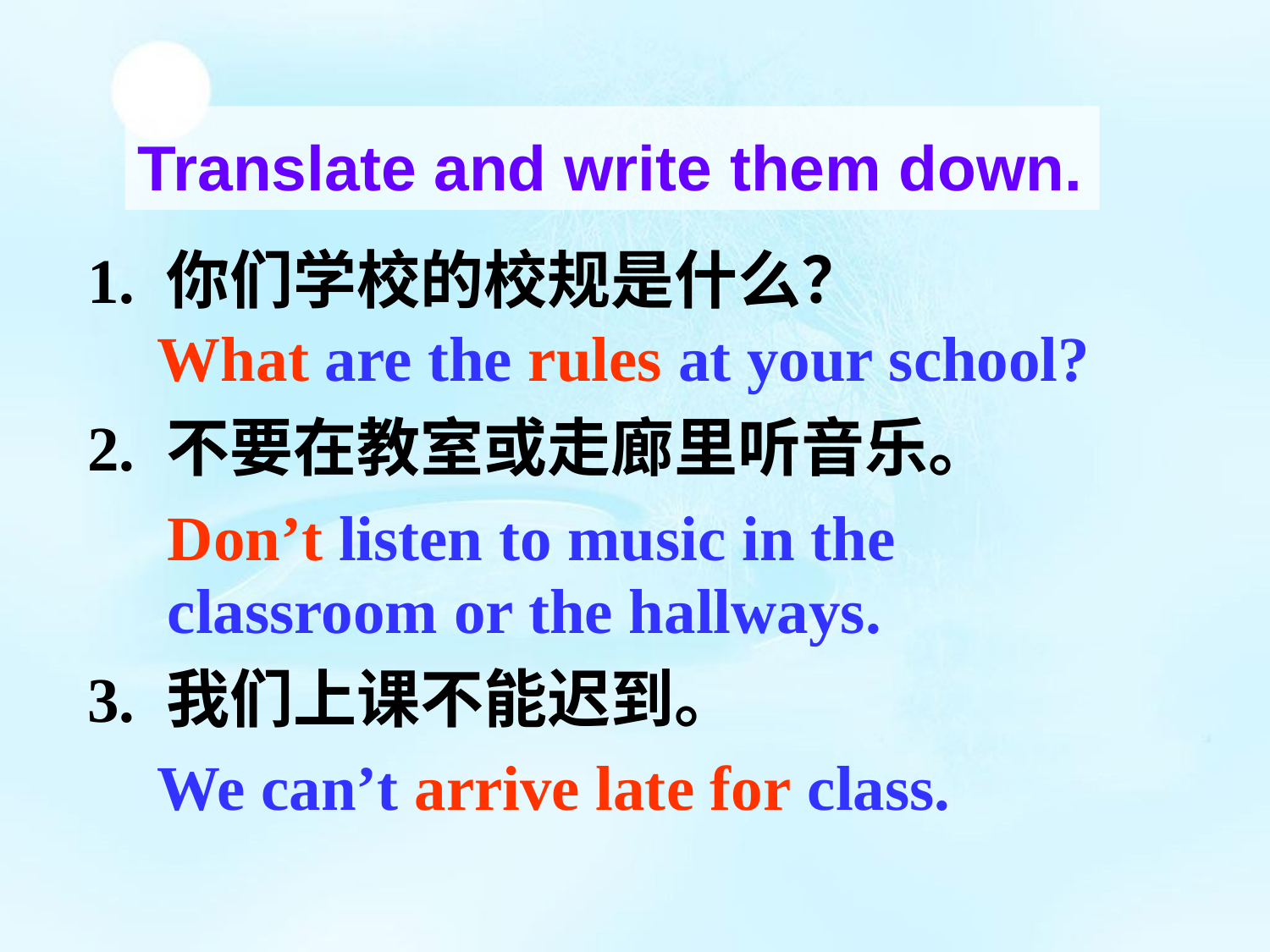

Translate and write them down.
1. 你们学校的校规是什么？

2. 不要在教室或走廊里听音乐。

3. 我们上课不能迟到。

What are the rules at your school?
Don’t listen to music in the
classroom or the hallways.
We can’t arrive late for class.